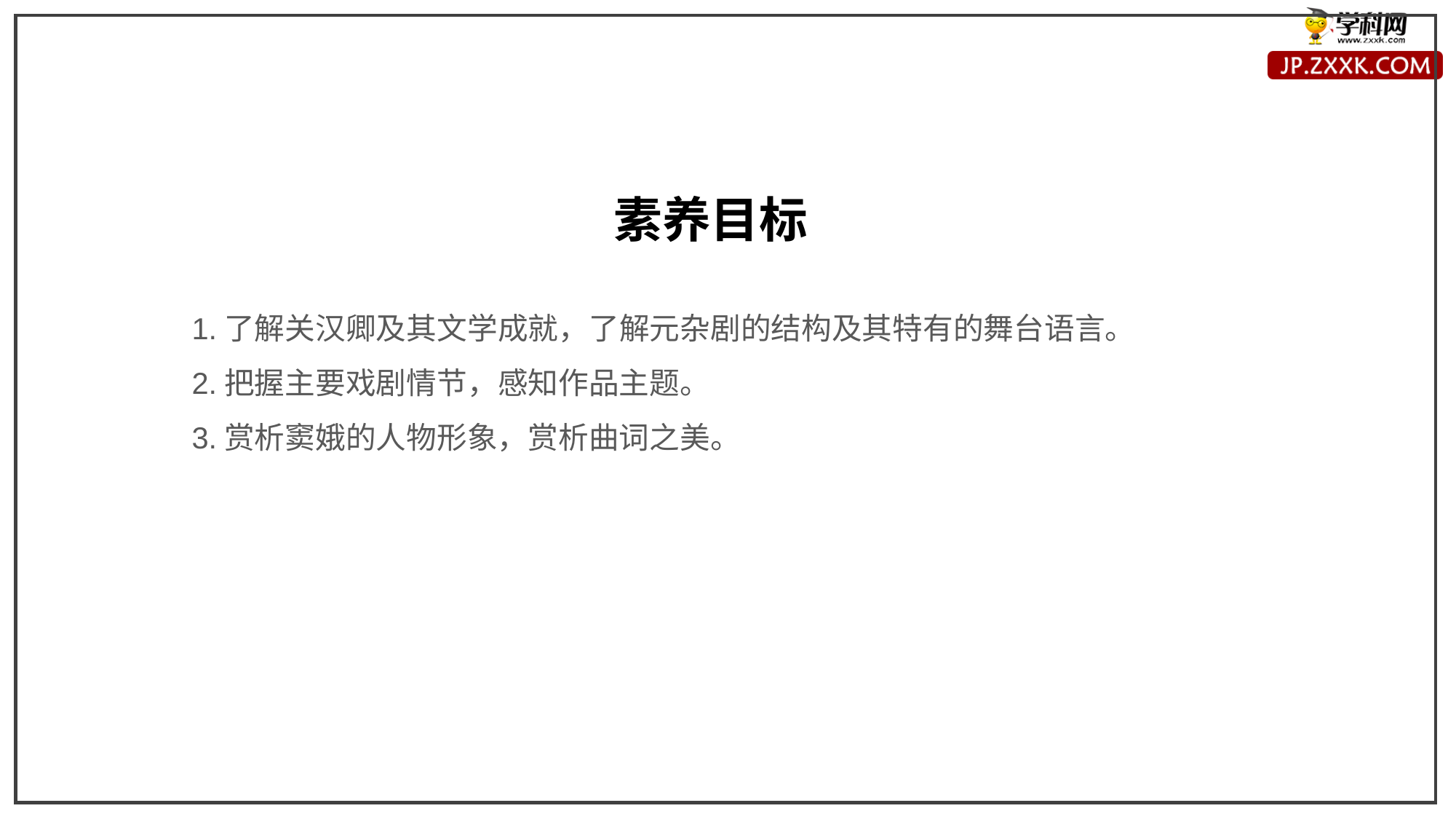

素养目标
1.了解关汉卿及其文学成就，了解元杂剧的结构及其特有的舞台语言。
2.把握主要戏剧情节，感知作品主题。
3.赏析窦娥的人物形象，赏析曲词之美。